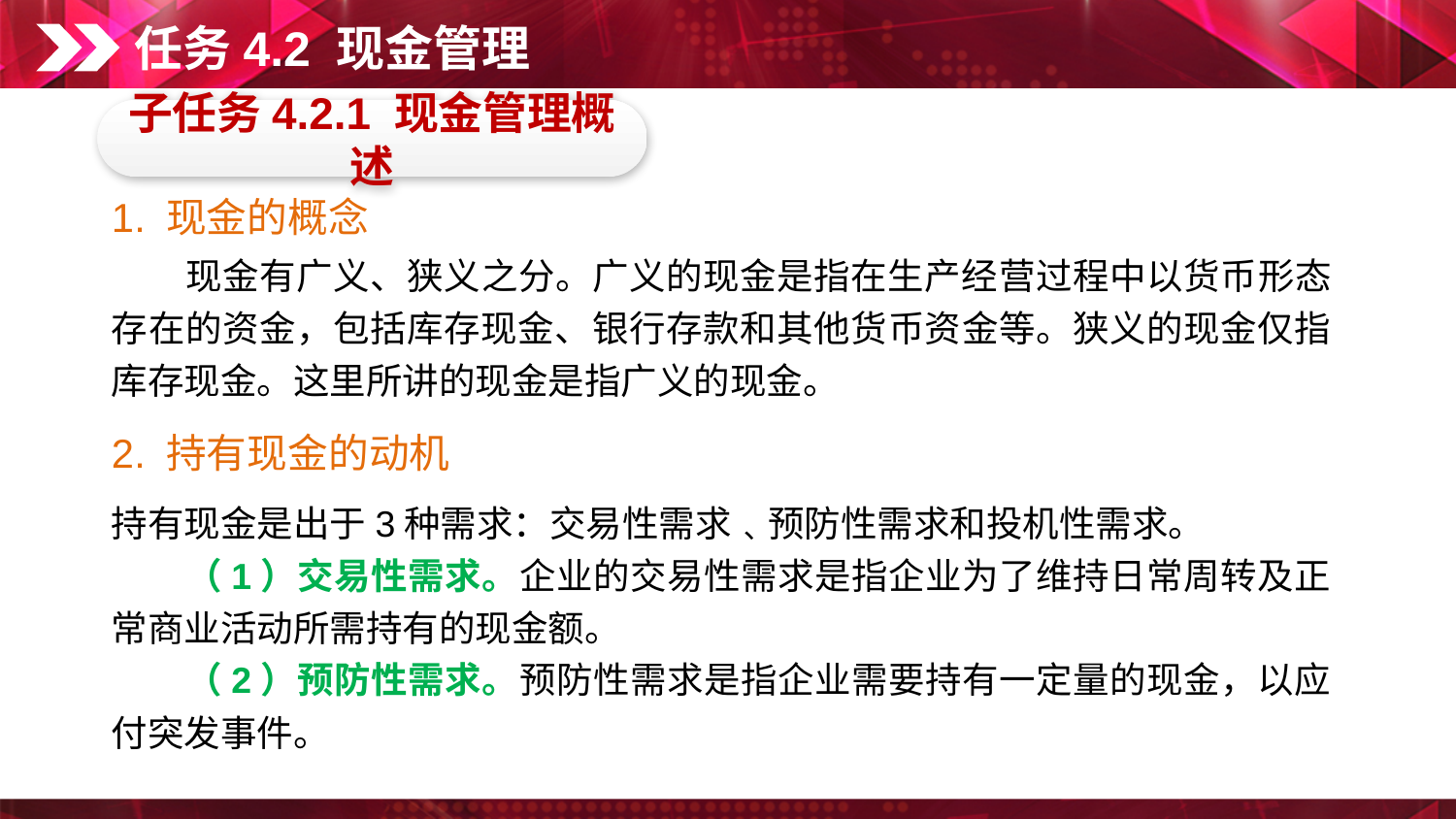

任务4.2 现金管理

子任务4.2.1 现金管理概述
1. 现金的概念
　　现金有广义、狭义之分。广义的现金是指在生产经营过程中以货币形态存在的资金，包括库存现金、银行存款和其他货币资金等。狭义的现金仅指库存现金。这里所讲的现金是指广义的现金。
2. 持有现金的动机
持有现金是出于3种需求：交易性需求﹑预防性需求和投机性需求。
　　（1）交易性需求。企业的交易性需求是指企业为了维持日常周转及正常商业活动所需持有的现金额。
　　（2）预防性需求。预防性需求是指企业需要持有一定量的现金，以应付突发事件。